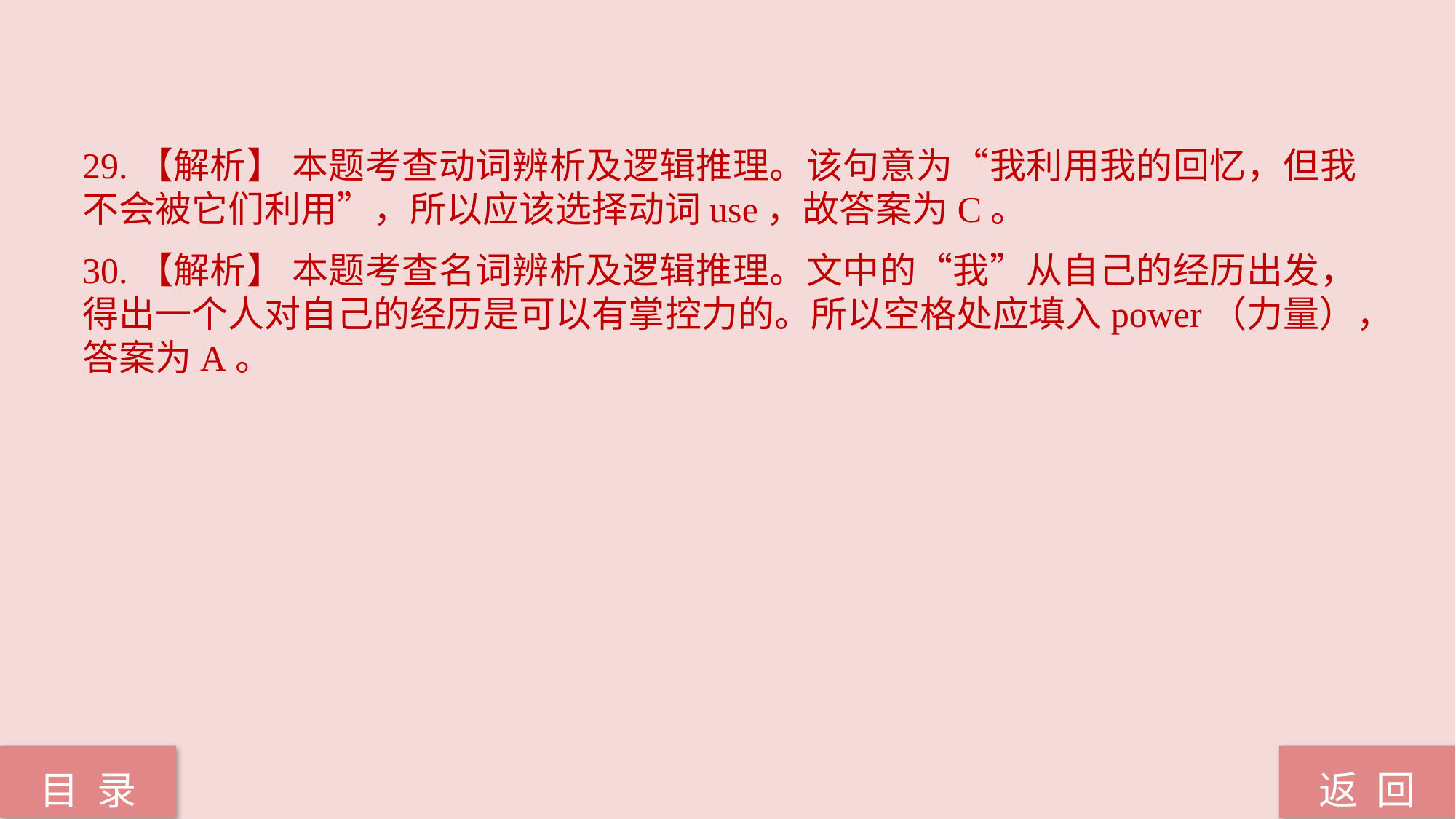

29.【解析】 本题考查动词辨析及逻辑推理。该句意为“我利用我的回忆，但我不会被它们利用”，所以应该选择动词use，故答案为C。
30.【解析】 本题考查名词辨析及逻辑推理。文中的“我”从自己的经历出发，得出一个人对自己的经历是可以有掌控力的。所以空格处应填入power（力量），答案为A。
返  回